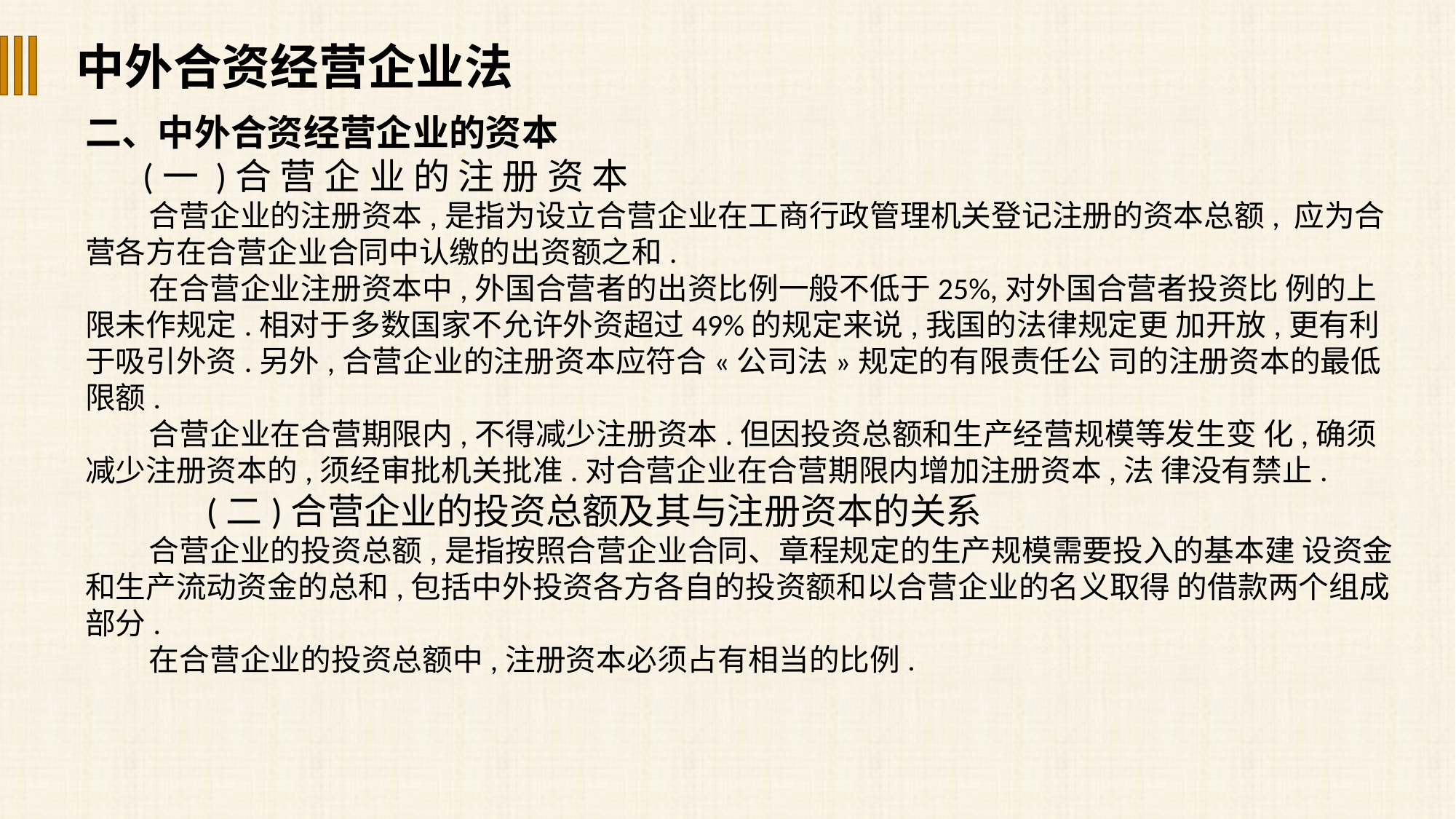

中外合资经营企业法

二、中外合资经营企业的资本
       (一 )合 营 企 业 的 注 册 资 本
合营企业的注册资本,是指为设立合营企业在工商行政管理机关登记注册的资本总额, 应为合营各方在合营企业合同中认缴的出资额之和.
在合营企业注册资本中,外国合营者的出资比例一般不低于25%,对外国合营者投资比 例的上限未作规定.相对于多数国家不允许外资超过49%的规定来说,我国的法律规定更 加开放,更有利于吸引外资.另外,合营企业的注册资本应符合«公司法»规定的有限责任公 司的注册资本的最低限额.
合营企业在合营期限内,不得减少注册资本.但因投资总额和生产经营规模等发生变 化,确须减少注册资本的,须经审批机关批准.对合营企业在合营期限内增加注册资本,法 律没有禁止.
       (二)合营企业的投资总额及其与注册资本的关系
合营企业的投资总额,是指按照合营企业合同、章程规定的生产规模需要投入的基本建 设资金和生产流动资金的总和,包括中外投资各方各自的投资额和以合营企业的名义取得 的借款两个组成部分.
在合营企业的投资总额中,注册资本必须占有相当的比例.